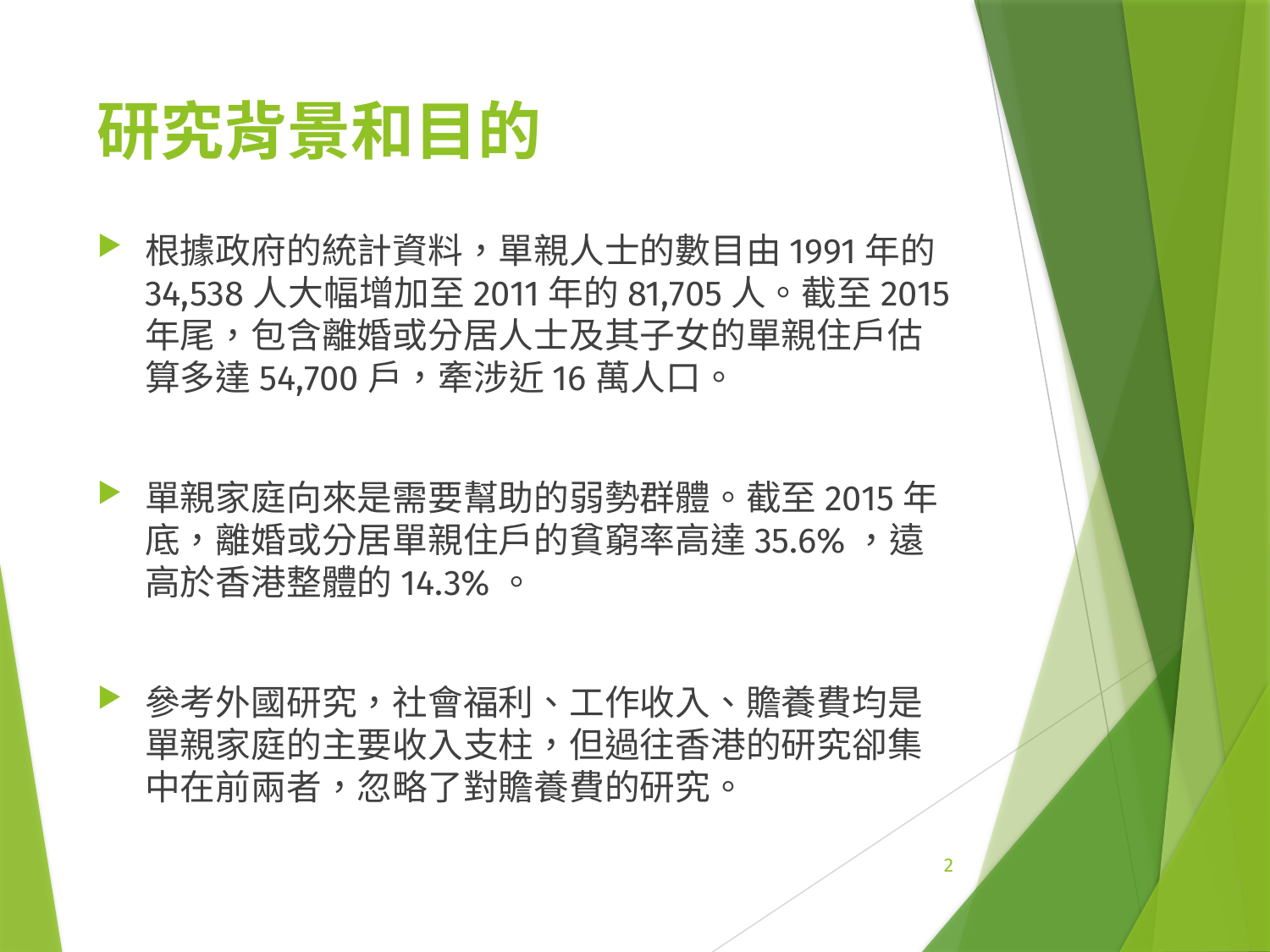

# 研究背景和目的
根據政府的統計資料，單親人士的數目由1991年的34,538人大幅增加至2011年的81,705人。截至2015年尾，包含離婚或分居人士及其子女的單親住戶估算多達54,700戶，牽涉近16萬人口。

單親家庭向來是需要幫助的弱勢群體。截至2015年底，離婚或分居單親住戶的貧窮率高達35.6%，遠高於香港整體的14.3%。

參考外國研究，社會福利、工作收入、贍養費均是單親家庭的主要收入支柱，但過往香港的研究卻集中在前兩者，忽略了對贍養費的研究。
2